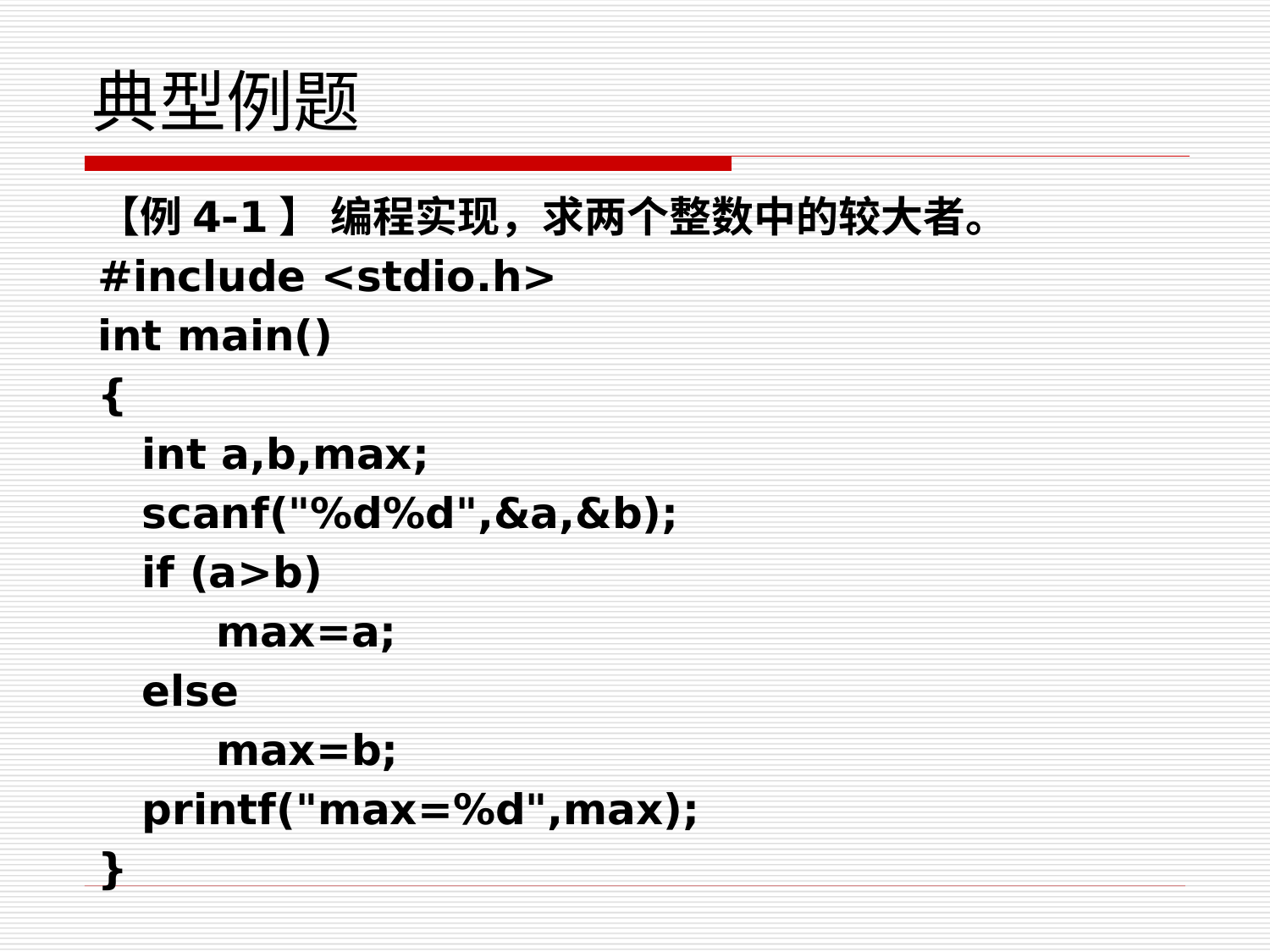

# 典型例题
【例4-1】 编程实现，求两个整数中的较大者。
#include <stdio.h>
int main()
{
   int a,b,max;
   scanf("%d%d",&a,&b);
   if (a>b)
        max=a;
   else
        max=b;
   printf("max=%d",max);
}